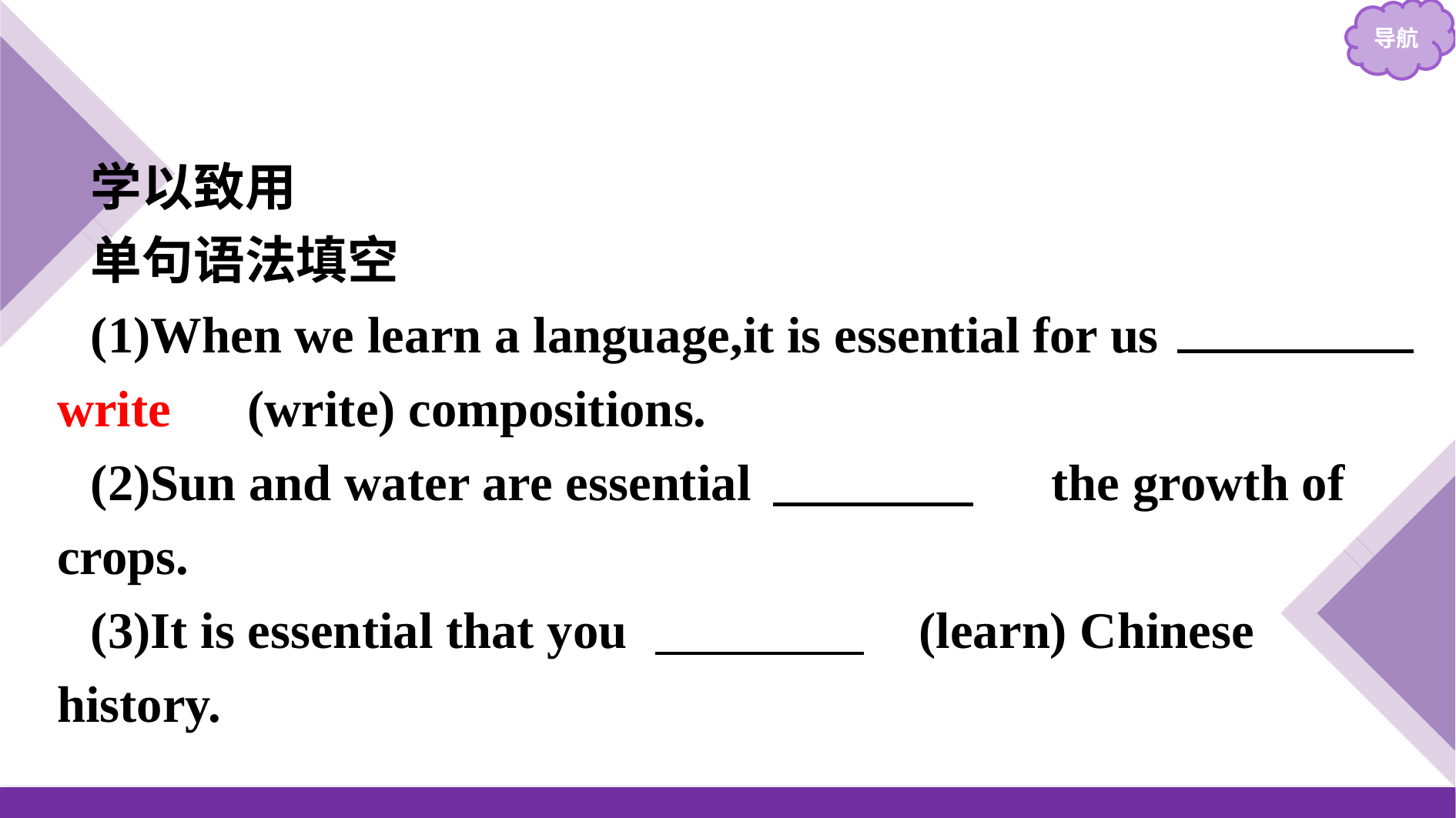

学以致用
单句语法填空
(1)When we learn a language,it is essential for us 　to write　(write) compositions.
(2)Sun and water are essential 　to/for　 the growth of crops.
(3)It is essential that you 　 learn　(learn) Chinese history.